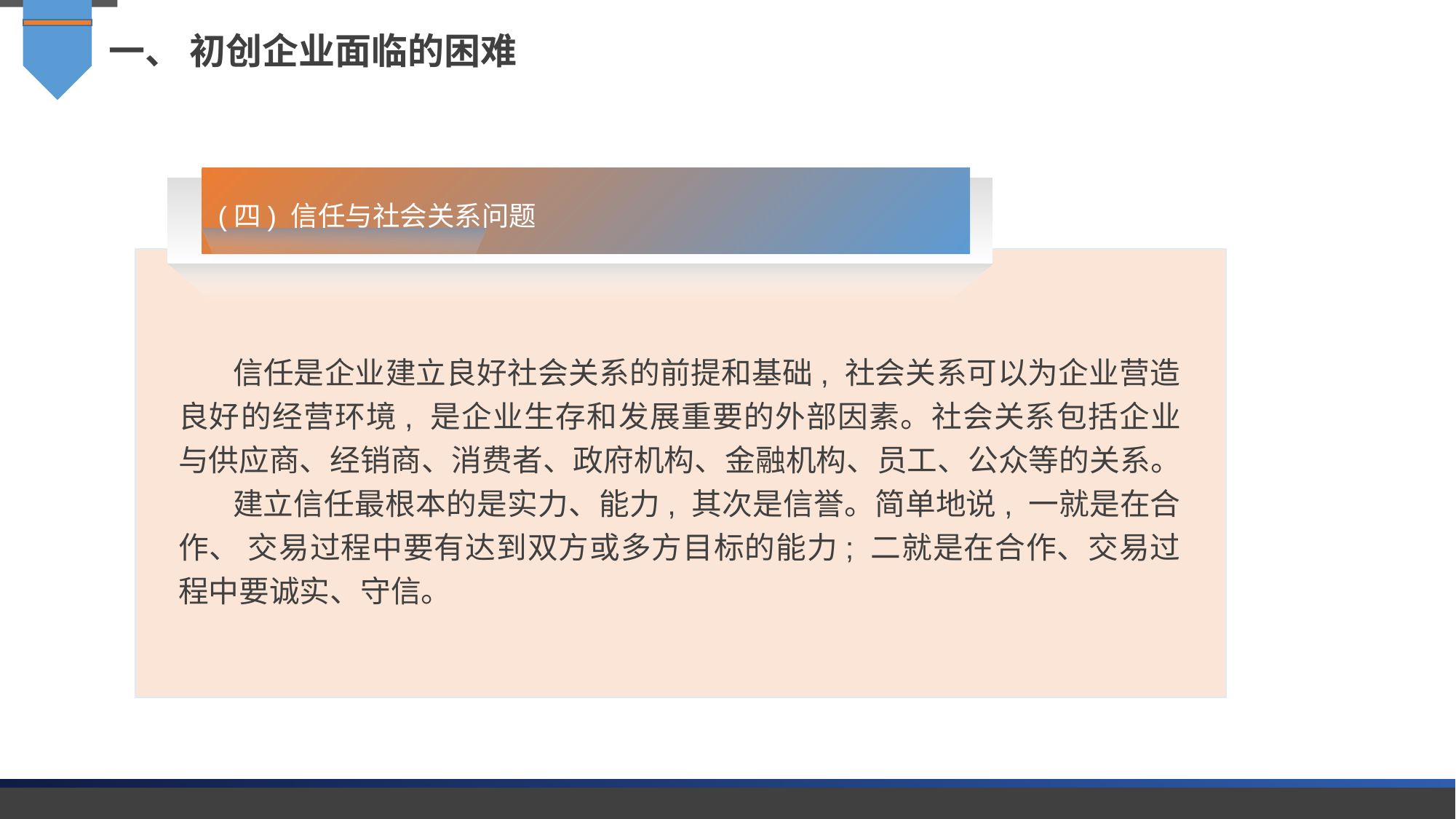

一、 初创企业面临的困难

(四) 信任与社会关系问题

信任是企业建立良好社会关系的前提和基础, 社会关系可以为企业营造良好的经营环境, 是企业生存和发展重要的外部因素。社会关系包括企业与供应商、经销商、消费者、政府机构、金融机构、员工、公众等的关系。
建立信任最根本的是实力、能力, 其次是信誉。简单地说, 一就是在合作、 交易过程中要有达到双方或多方目标的能力; 二就是在合作、交易过程中要诚实、守信。